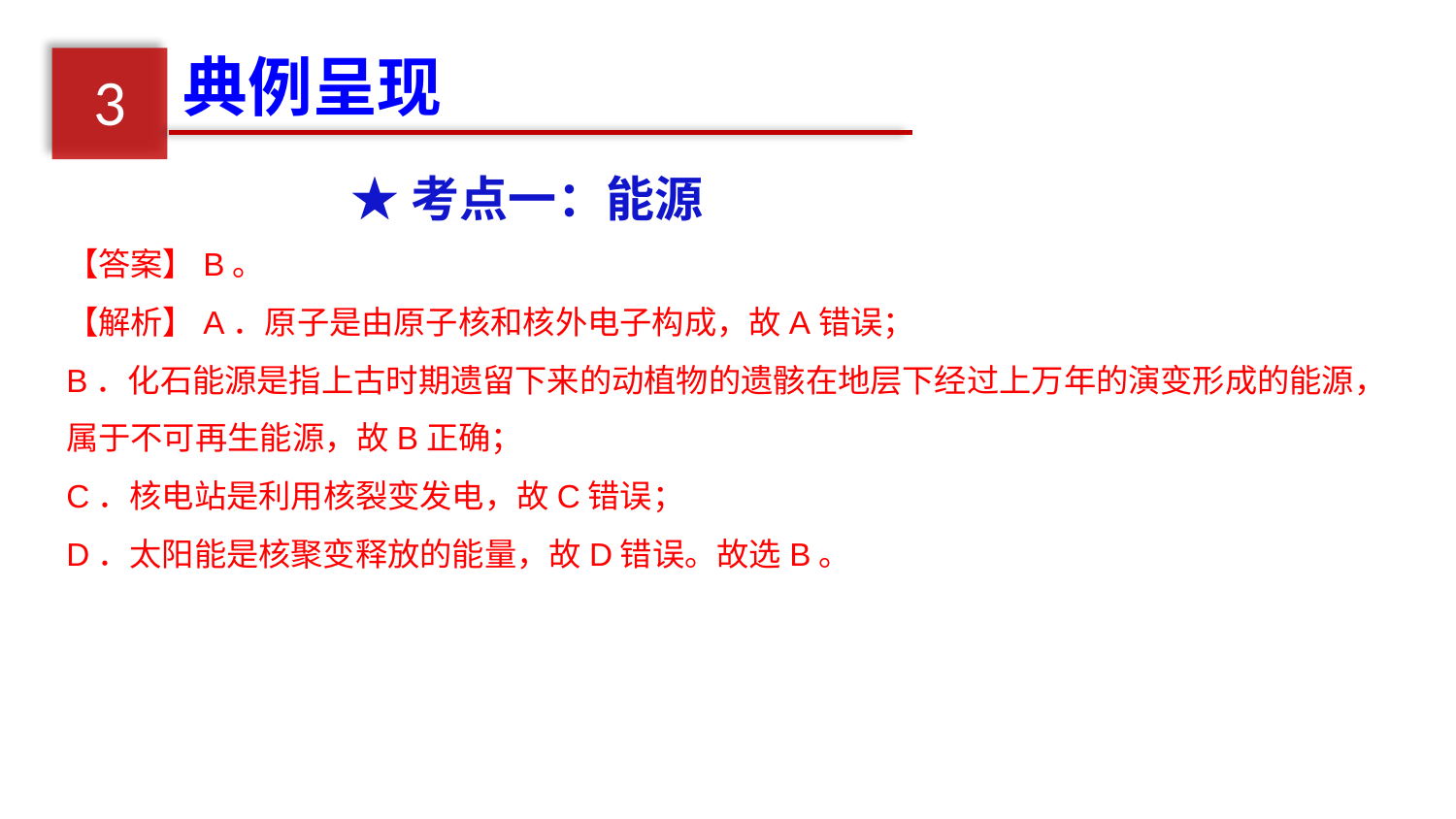

典例呈现

3
★考点一：能源
【答案】B。
【解析】A．原子是由原子核和核外电子构成，故A错误；
B．化石能源是指上古时期遗留下来的动植物的遗骸在地层下经过上万年的演变形成的能源，属于不可再生能源，故B正确；
C．核电站是利用核裂变发电，故C错误；
D．太阳能是核聚变释放的能量，故D错误。故选B。